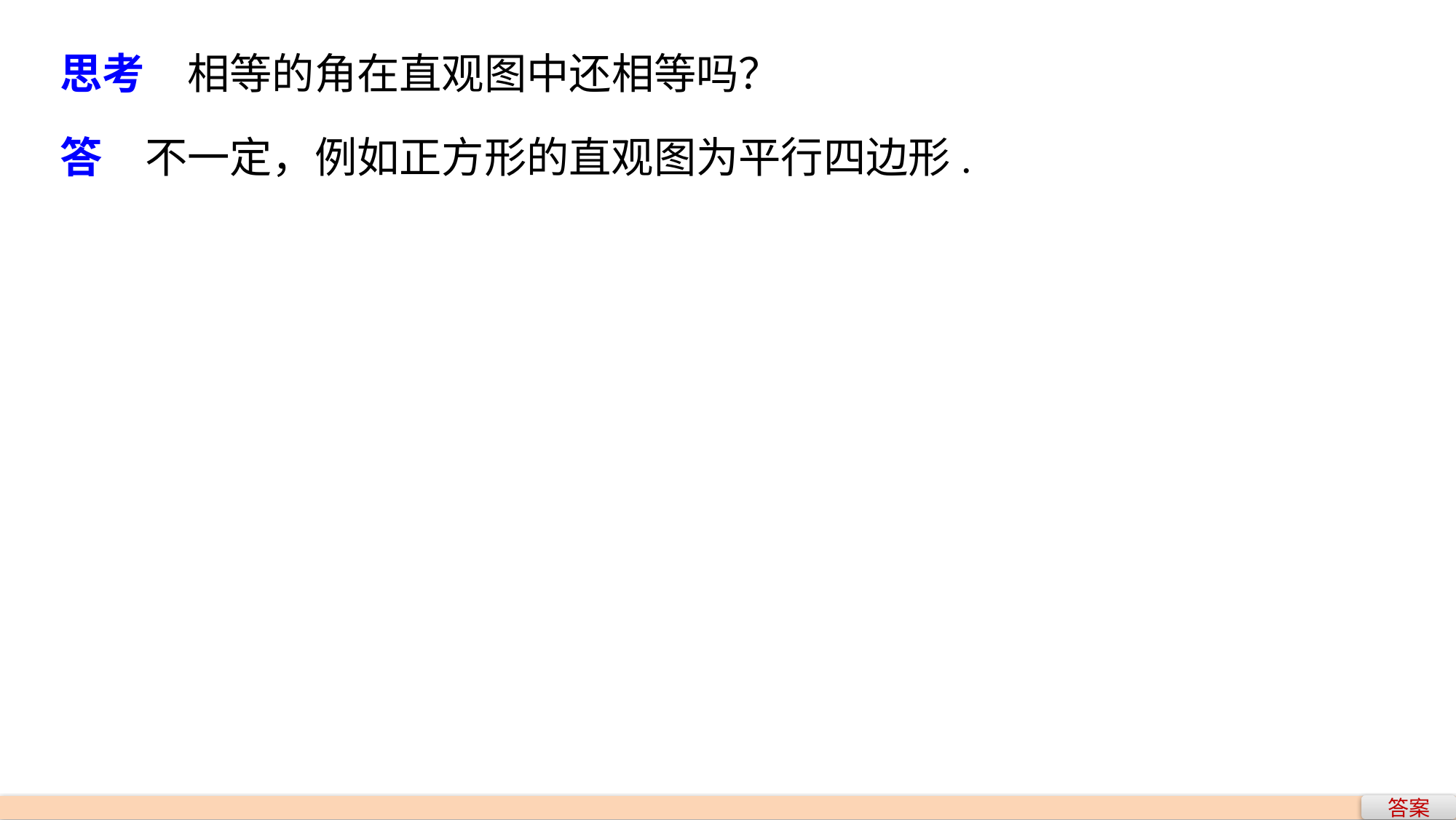

思考　相等的角在直观图中还相等吗？
答　不一定，例如正方形的直观图为平行四边形.
答案